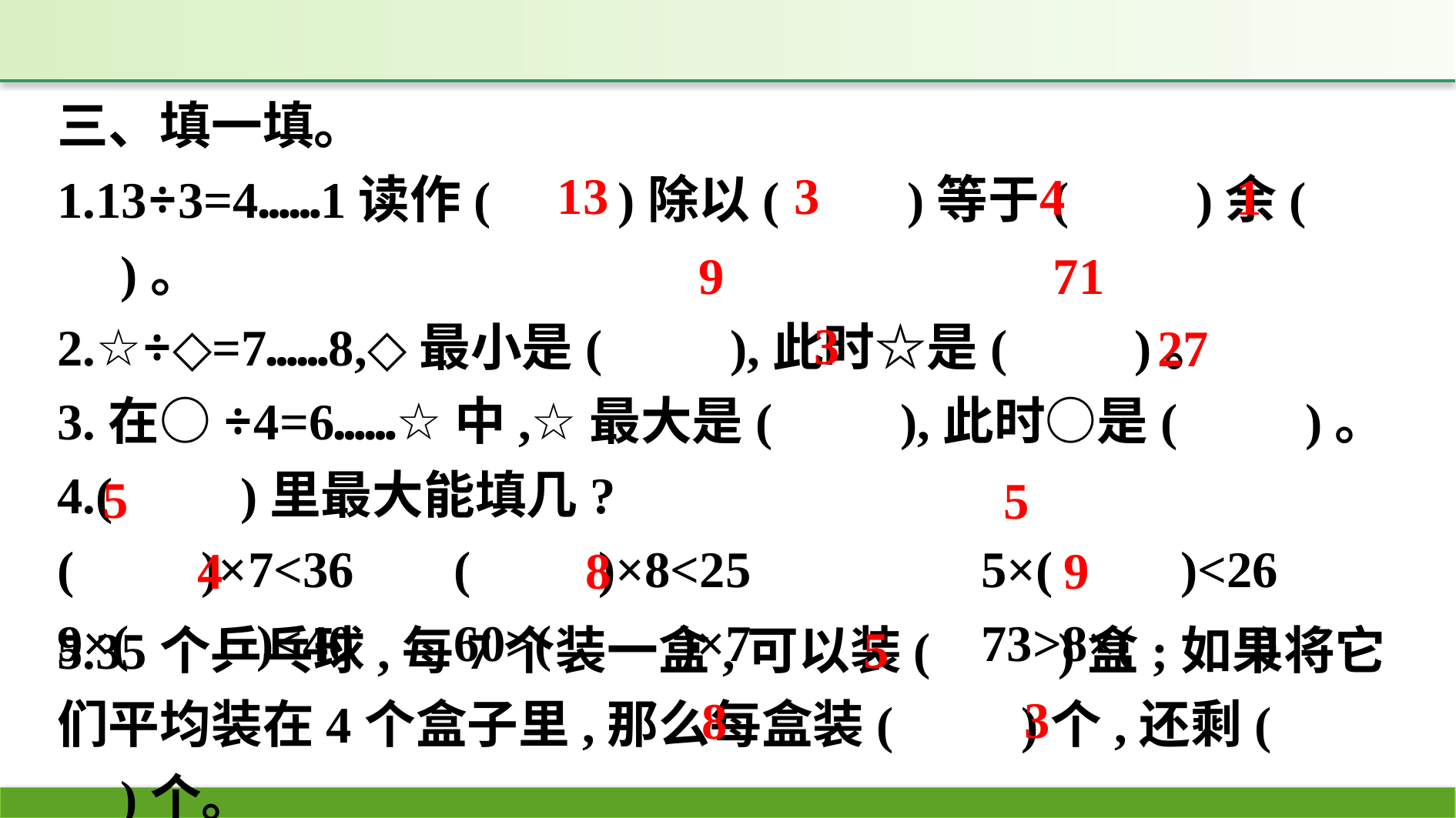

三、填一填。
1.13÷3=4……1读作(　　)除以(　　)等于(　　)余(　　)。
2.☆÷◇=7……8,◇最小是(　　),此时☆是(　　)。
3.在○÷4=6……☆中,☆最大是(　　),此时○是(　　)。
4.(　　)里最大能填几?
(　　)×7<36	(　　)×8<25		5×(　　)<26
9×(　　)<40	60>(　　)×7		73>8×(　　)
13
3
4
1
9
71
3
27
5
5
9
8
4
5
5.35个乒乓球,每7个装一盒,可以装(　　)盒;如果将它们平均装在4个盒子里,那么每盒装(　　)个,还剩(　　)个。
3
8